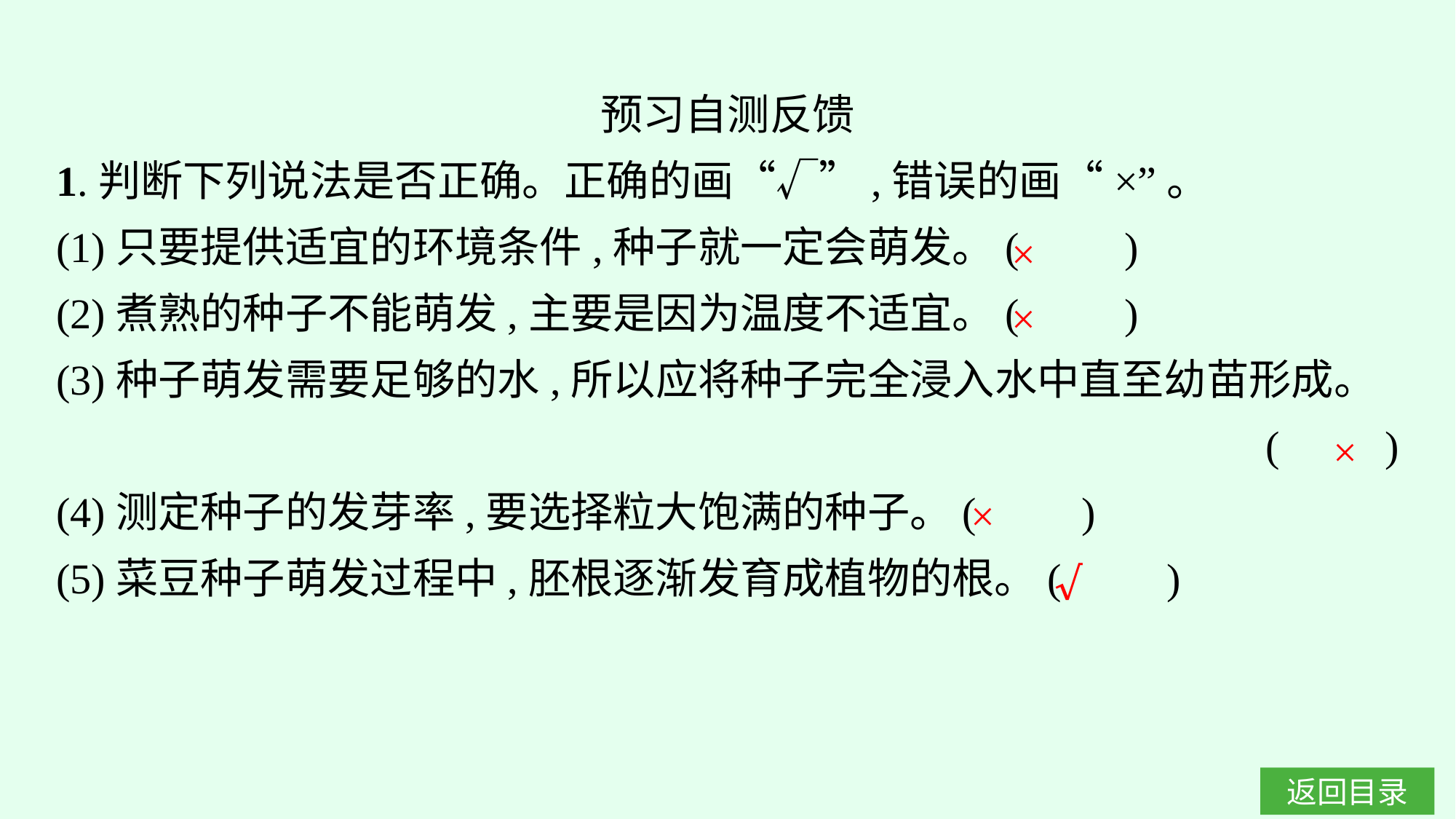

预习自测反馈
1.判断下列说法是否正确。正确的画“√”,错误的画“×”。
(1)只要提供适宜的环境条件,种子就一定会萌发。(　　)
(2)煮熟的种子不能萌发,主要是因为温度不适宜。(　　)
(3)种子萌发需要足够的水,所以应将种子完全浸入水中直至幼苗形成。
(　　)
(4)测定种子的发芽率,要选择粒大饱满的种子。(　　)
(5)菜豆种子萌发过程中,胚根逐渐发育成植物的根。(　　)
×
×
×
×
√